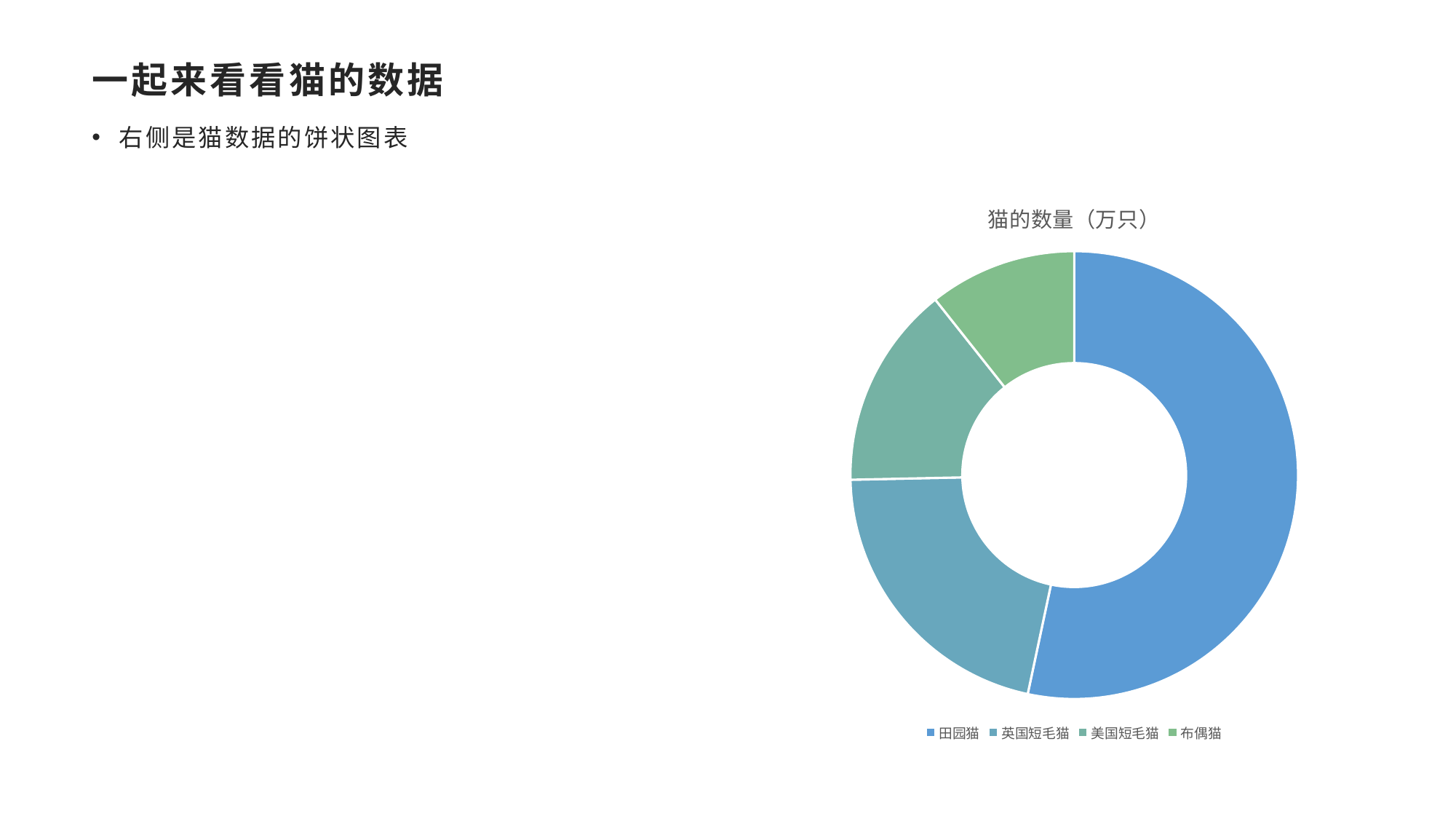

# 一起来看看猫的数据
右侧是猫数据的饼状图表

### Chart:

| Category | 猫的数量（万只） |
|---|---|
| 田园猫 | 2000.0 |
| 英国短毛猫 | 800.0 |
| 美国短毛猫 | 550.0 |
| 布偶猫 | 400.0 |